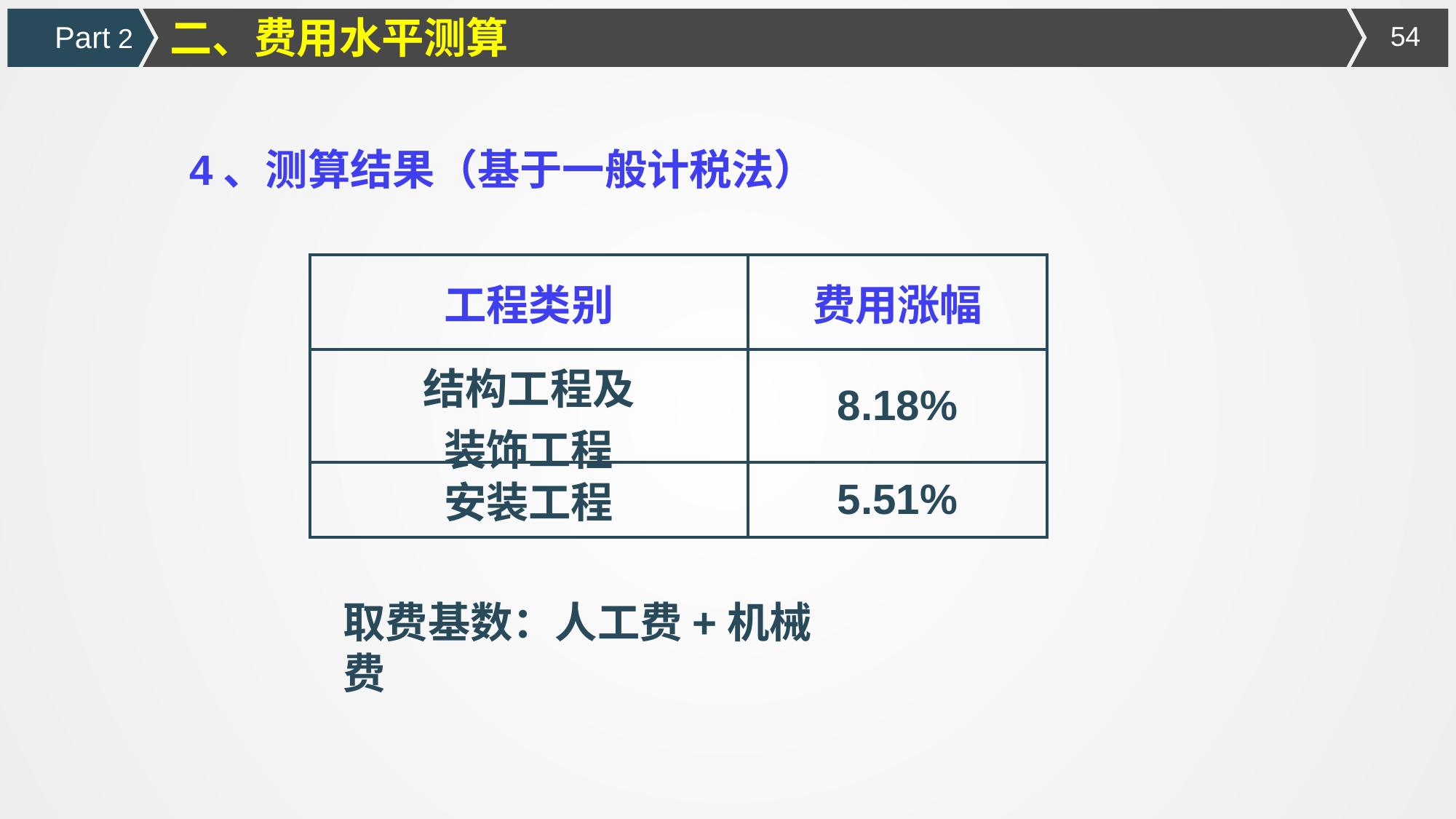

二、费用水平测算
Part 2
4、测算结果（基于一般计税法）
| 工程类别 | 费用涨幅 |
| --- | --- |
| 结构工程及 装饰工程 | 8.18% |
| 安装工程 | 5.51% |
取费基数：人工费+机械费